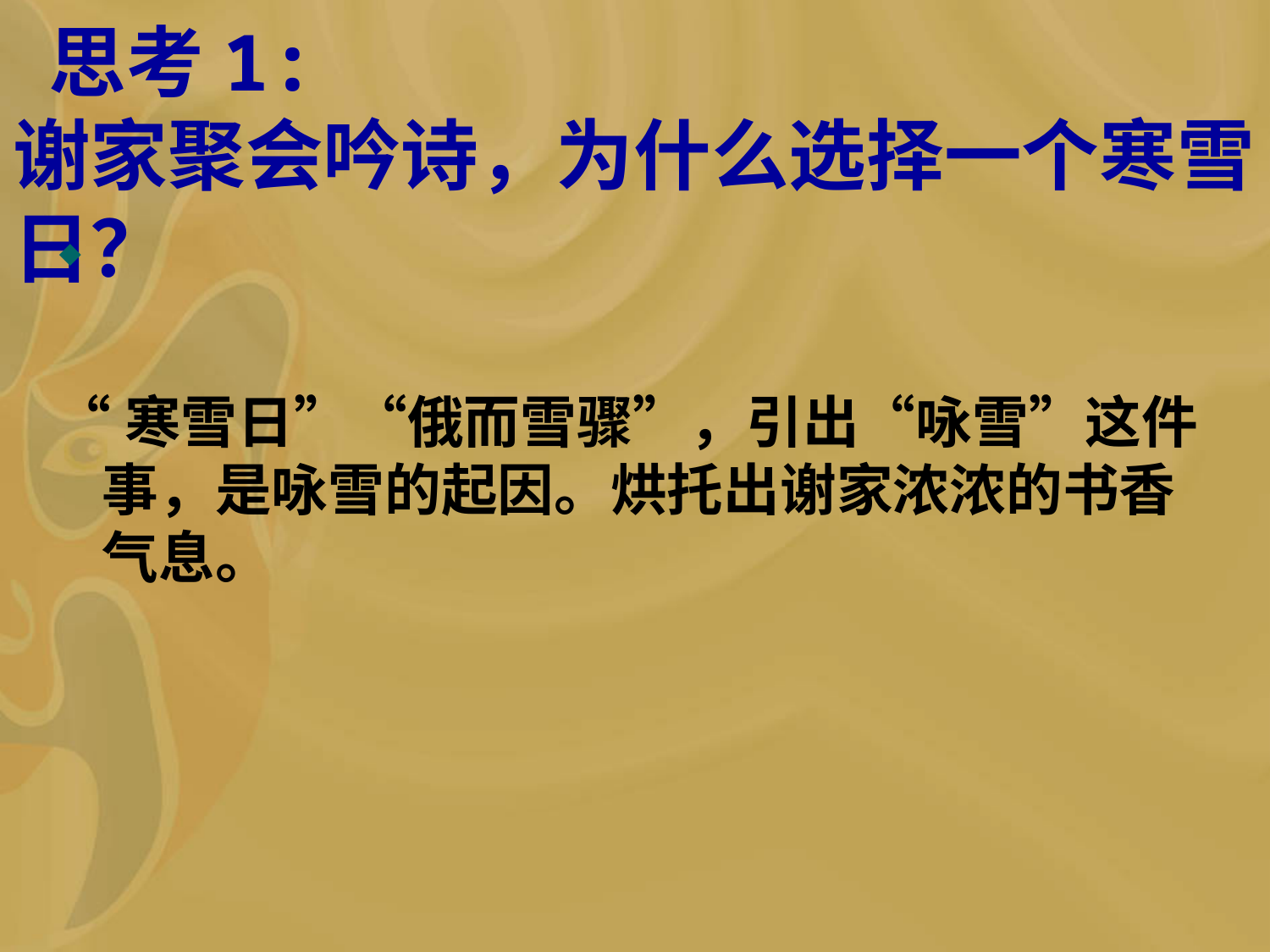

# 思考1: 谢家聚会吟诗，为什么选择一个寒雪日？

“寒雪日”“俄而雪骤”，引出“咏雪”这件事，是咏雪的起因。烘托出谢家浓浓的书香气息。